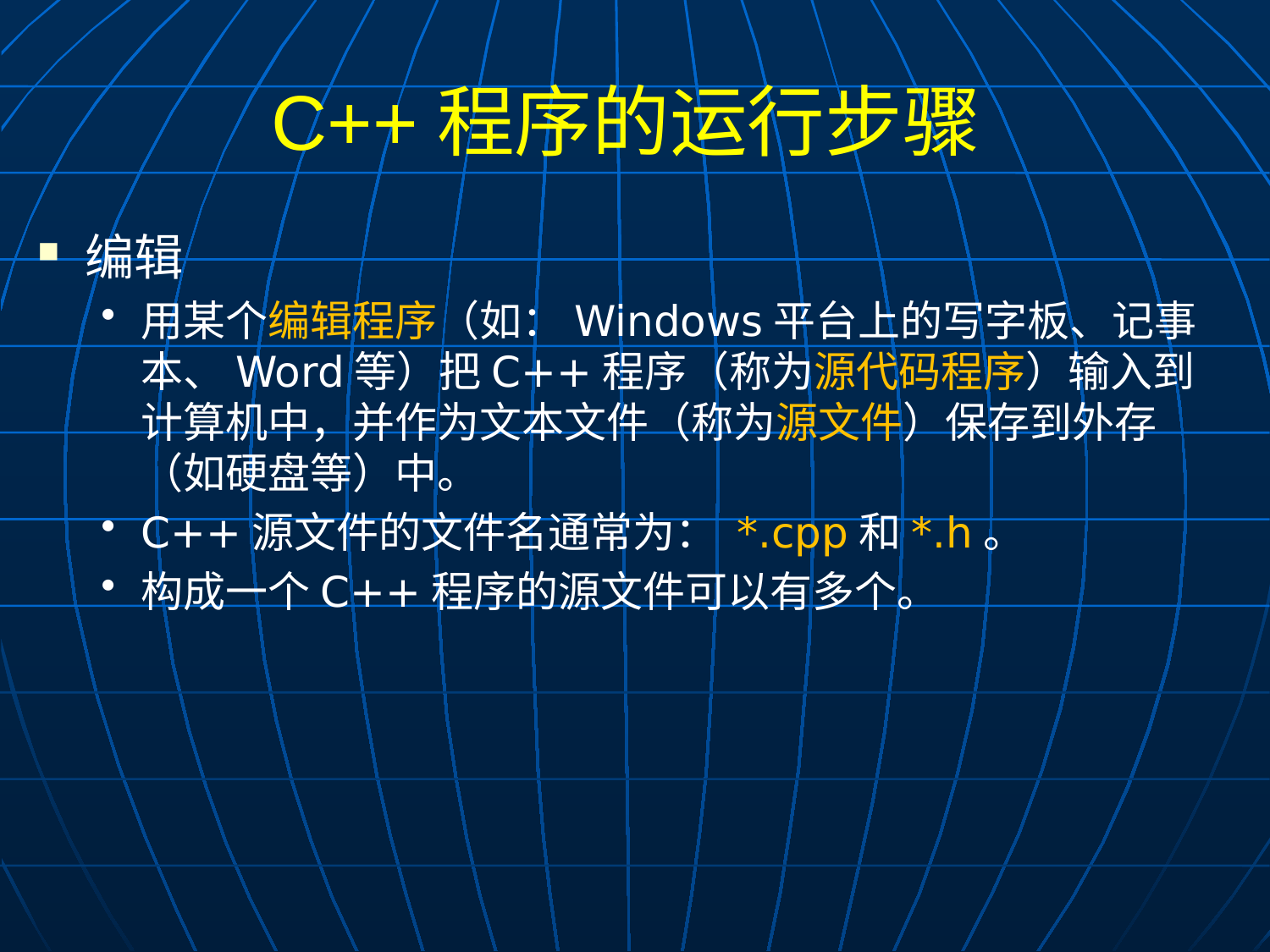

# C++程序的运行步骤
编辑
用某个编辑程序（如：Windows平台上的写字板、记事本、Word等）把C++程序（称为源代码程序）输入到计算机中，并作为文本文件（称为源文件）保存到外存（如硬盘等）中。
C++源文件的文件名通常为： *.cpp和*.h。
构成一个C++程序的源文件可以有多个。